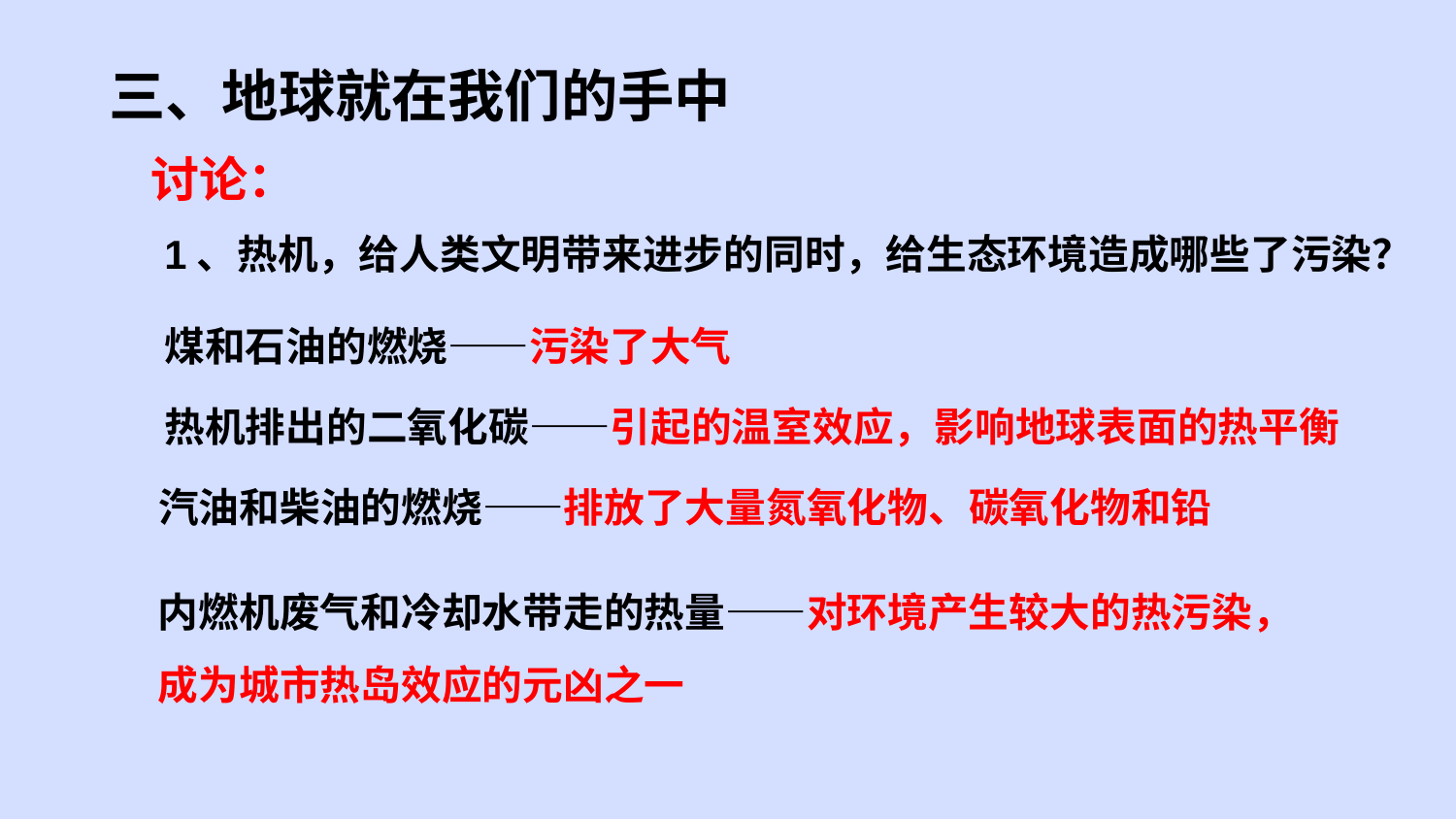

三、地球就在我们的手中
讨论：
1、热机，给人类文明带来进步的同时，给生态环境造成哪些了污染？
煤和石油的燃烧——污染了大气
热机排出的二氧化碳——引起的温室效应，影响地球表面的热平衡
汽油和柴油的燃烧——排放了大量氮氧化物、碳氧化物和铅
内燃机废气和冷却水带走的热量——对环境产生较大的热污染，成为城市热岛效应的元凶之一